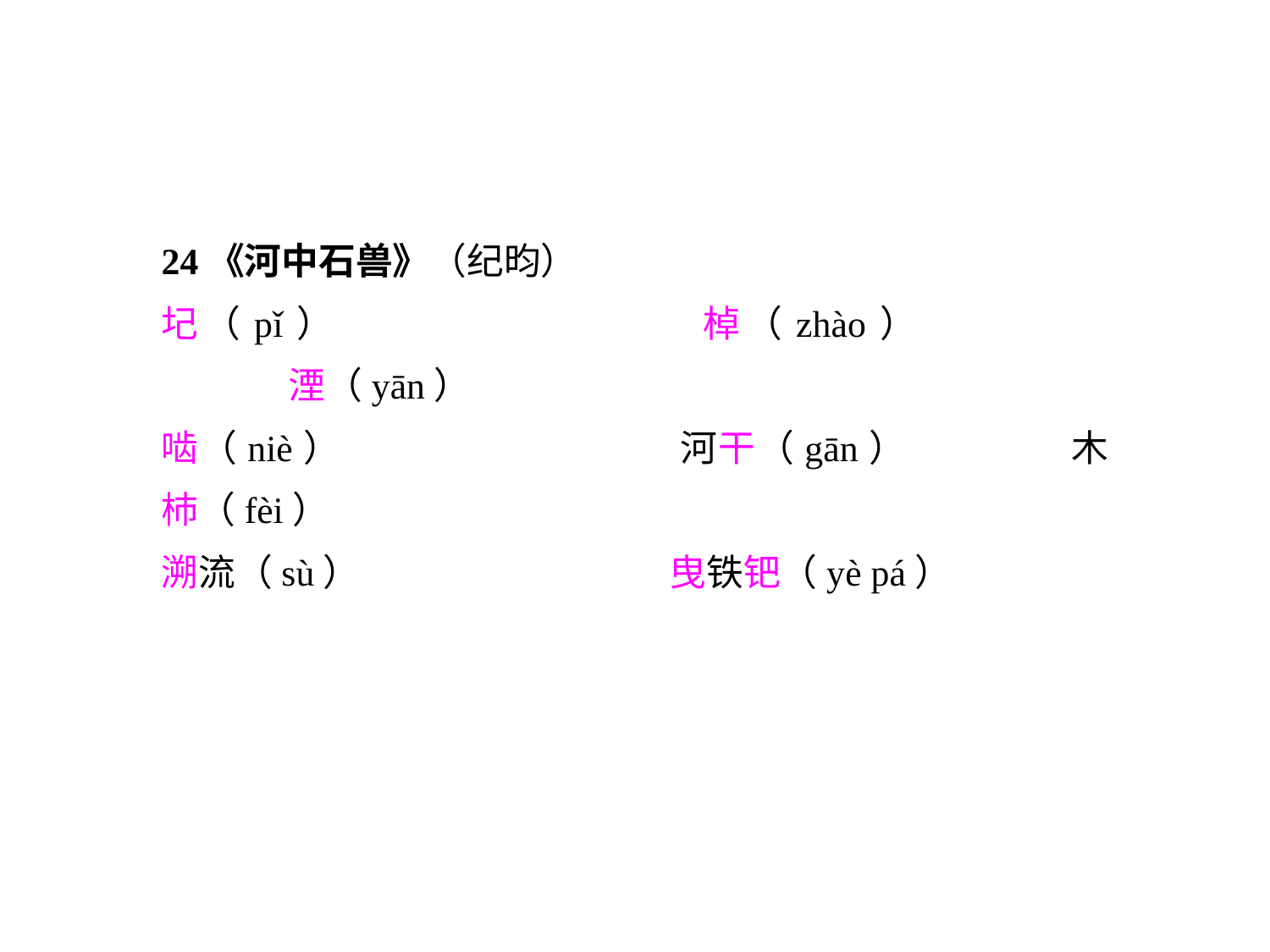

24《河中石兽》（纪昀）
圮（pǐ）			棹（zhào）			湮（yān）
啮（niè）			河干（gān）		木杮（fèi）
溯流（sù）			曳铁钯（yè pá）